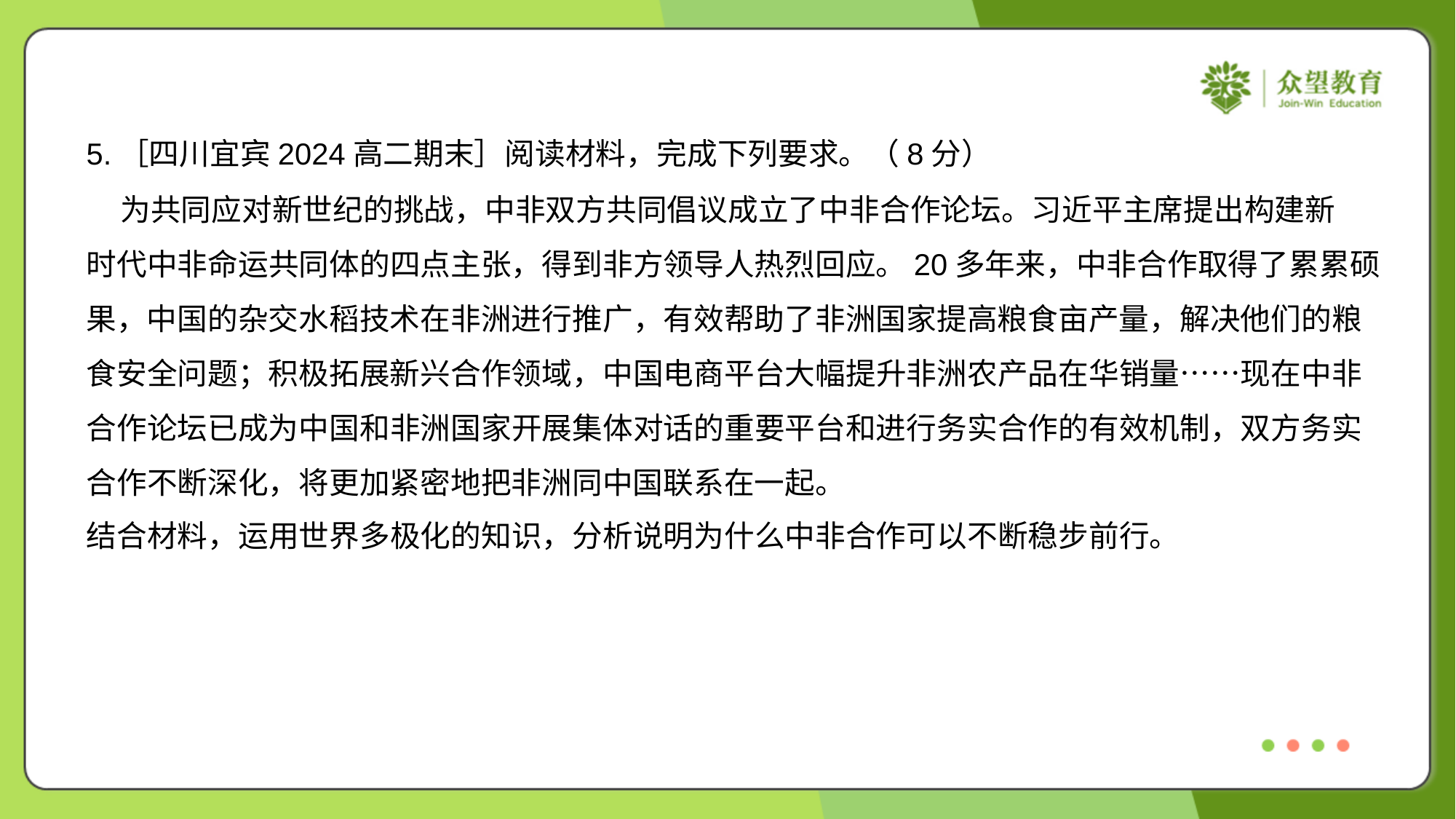

5.［四川宜宾2024高二期末］阅读材料，完成下列要求。（8分）
    为共同应对新世纪的挑战，中非双方共同倡议成立了中非合作论坛。习近平主席提出构建新
时代中非命运共同体的四点主张，得到非方领导人热烈回应。20多年来，中非合作取得了累累硕
果，中国的杂交水稻技术在非洲进行推广，有效帮助了非洲国家提高粮食亩产量，解决他们的粮
食安全问题；积极拓展新兴合作领域，中国电商平台大幅提升非洲农产品在华销量……现在中非
合作论坛已成为中国和非洲国家开展集体对话的重要平台和进行务实合作的有效机制，双方务实
合作不断深化，将更加紧密地把非洲同中国联系在一起。
结合材料，运用世界多极化的知识，分析说明为什么中非合作可以不断稳步前行。